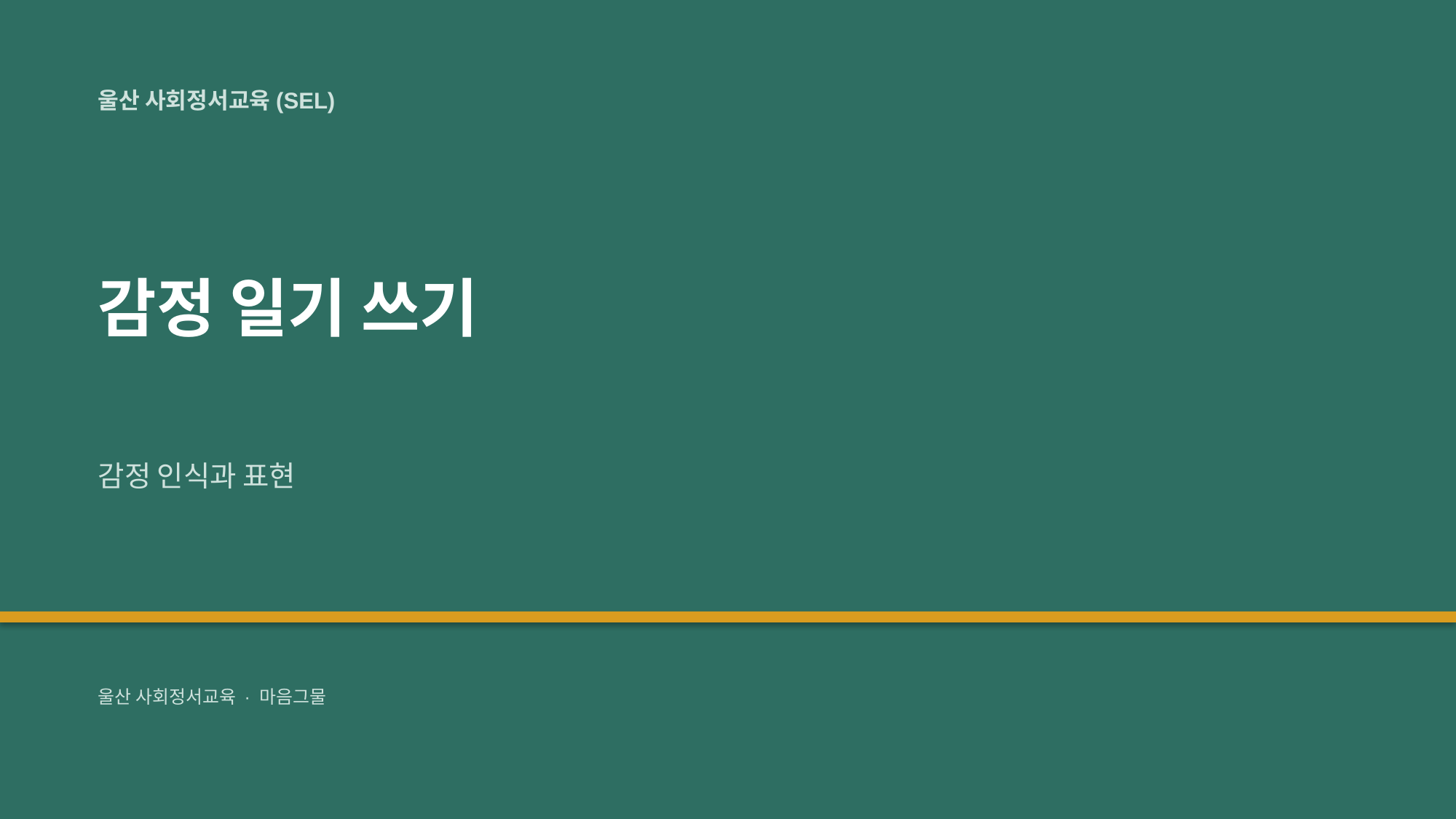

울산 사회정서교육(SEL)
감정 일기 쓰기
감정 인식과 표현

울산 사회정서교육 · 마음그물